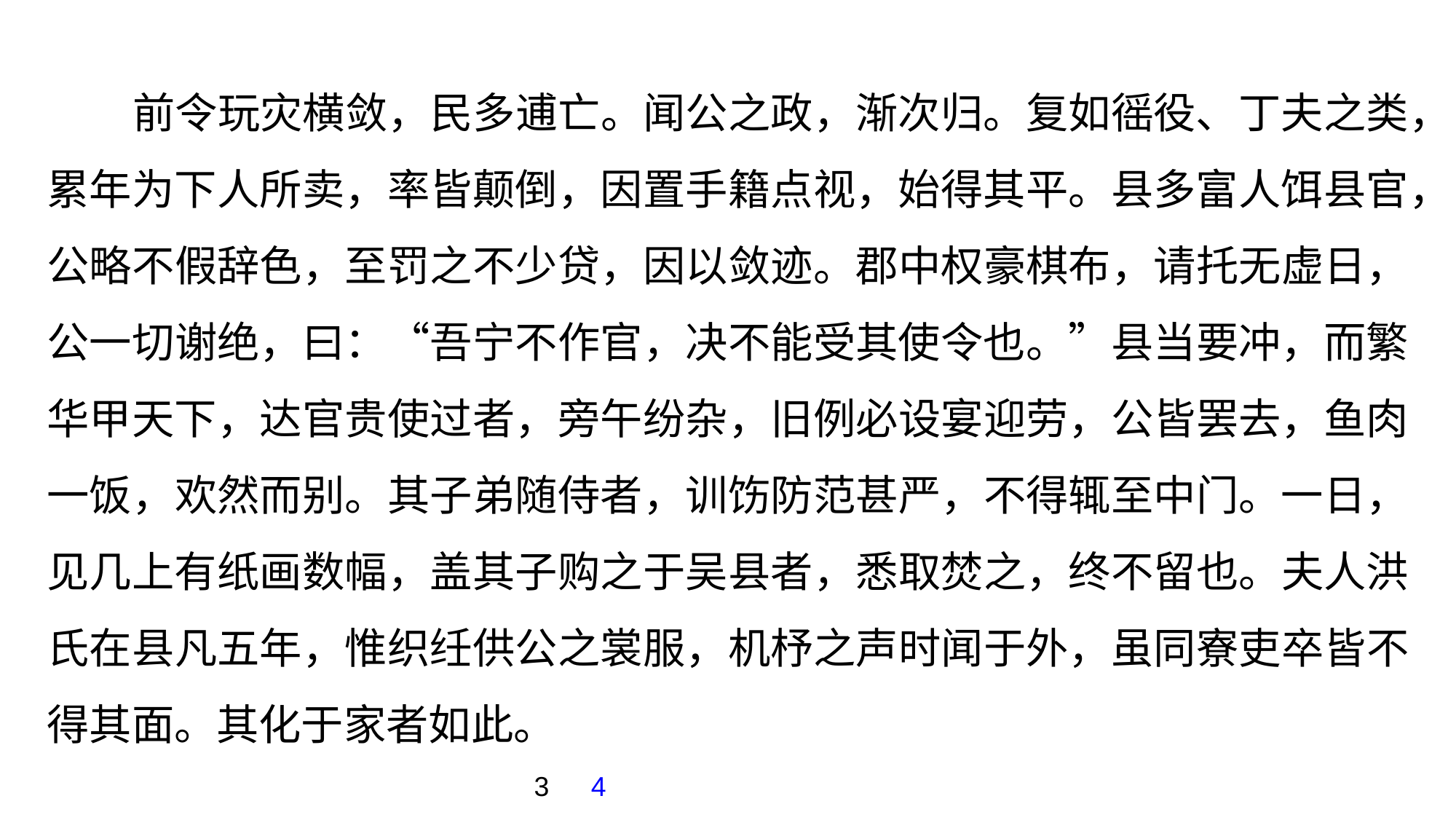

前令玩灾横敛，民多逋亡。闻公之政，渐次归。复如徭役、丁夫之类，累年为下人所卖，率皆颠倒，因置手籍点视，始得其平。县多富人饵县官，公略不假辞色，至罚之不少贷，因以敛迹。郡中权豪棋布，请托无虚日，公一切谢绝，曰：“吾宁不作官，决不能受其使令也。”县当要冲，而繁华甲天下，达官贵使过者，旁午纷杂，旧例必设宴迎劳，公皆罢去，鱼肉一饭，欢然而别。其子弟随侍者，训饬防范甚严，不得辄至中门。一日，见几上有纸画数幅，盖其子购之于吴县者，悉取焚之，终不留也。夫人洪氏在县凡五年，惟织纴供公之裳服，机杼之声时闻于外，虽同寮吏卒皆不得其面。其化于家者如此。
3
4